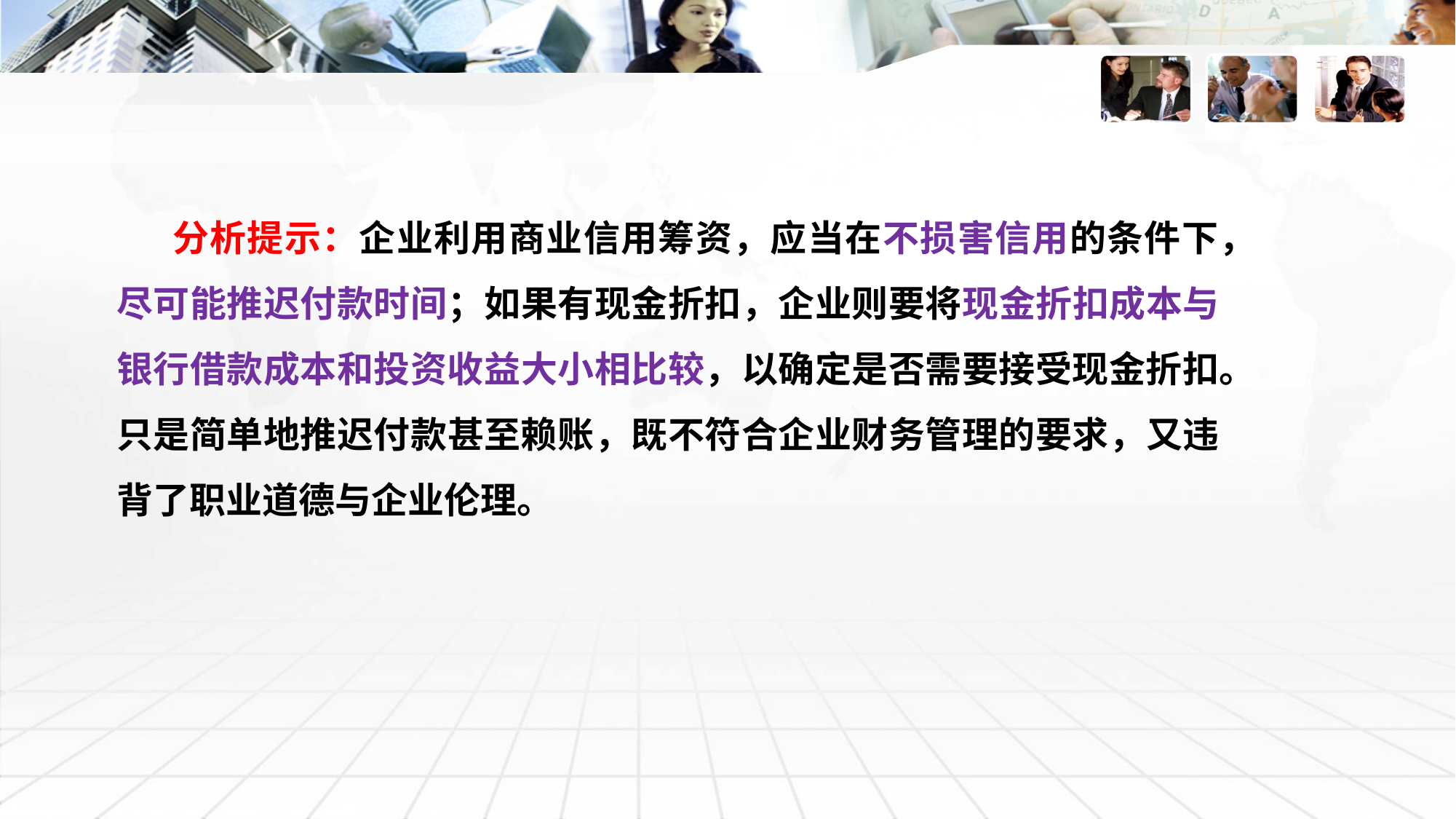

分析提示：企业利用商业信用筹资，应当在不损害信用的条件下，尽可能推迟付款时间；如果有现金折扣，企业则要将现金折扣成本与银行借款成本和投资收益大小相比较，以确定是否需要接受现金折扣。只是简单地推迟付款甚至赖账，既不符合企业财务管理的要求，又违背了职业道德与企业伦理。